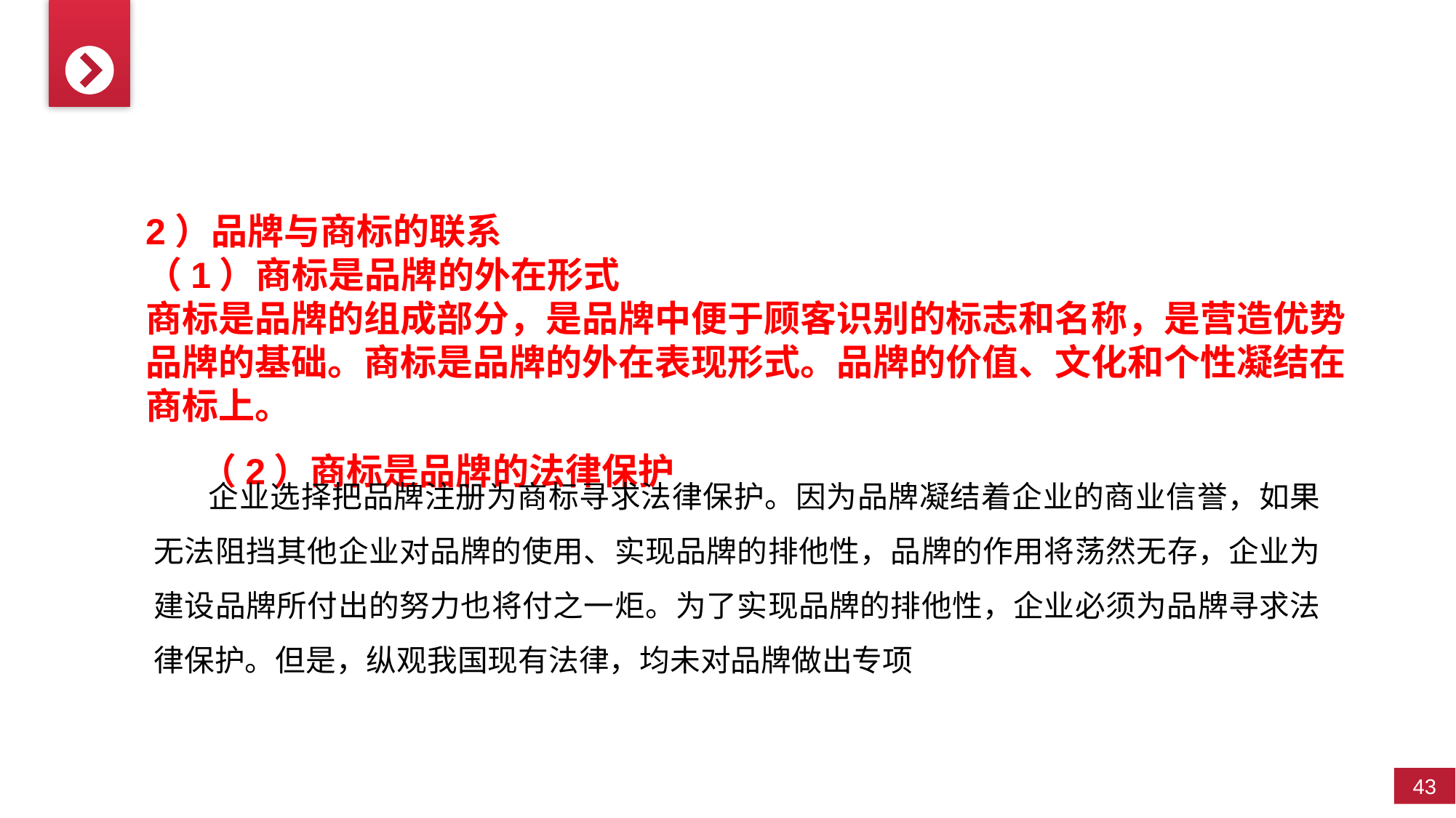

2）品牌与商标的联系（1）商标是品牌的外在形式商标是品牌的组成部分，是品牌中便于顾客识别的标志和名称，是营造优势品牌的基础。商标是品牌的外在表现形式。品牌的价值、文化和个性凝结在商标上。（2）商标是品牌的法律保护
企业选择把品牌注册为商标寻求法律保护。因为品牌凝结着企业的商业信誉，如果无法阻挡其他企业对品牌的使用、实现品牌的排他性，品牌的作用将荡然无存，企业为建设品牌所付出的努力也将付之一炬。为了实现品牌的排他性，企业必须为品牌寻求法律保护。但是，纵观我国现有法律，均未对品牌做出专项